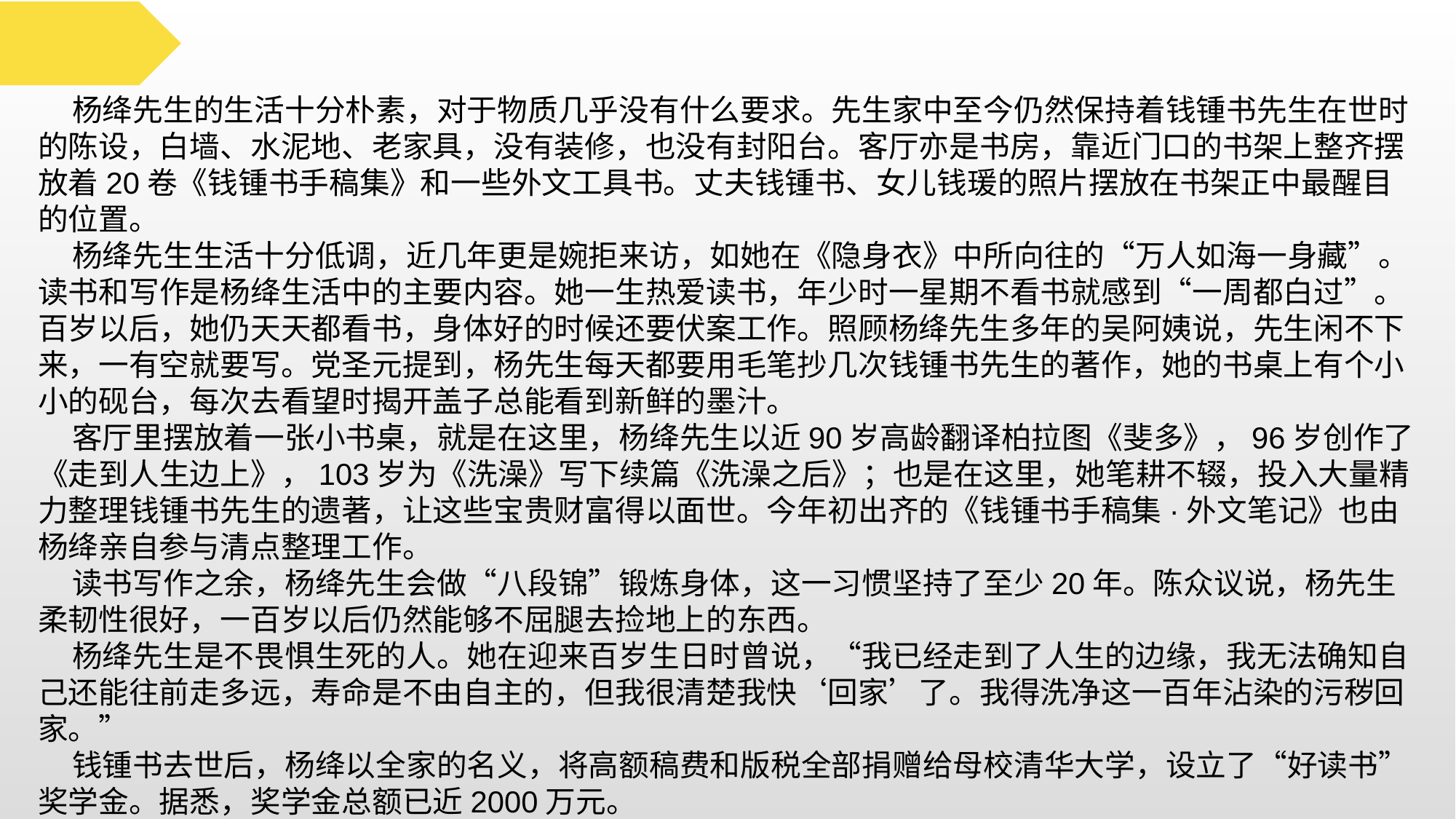

杨绛先生的生活十分朴素，对于物质几乎没有什么要求。先生家中至今仍然保持着钱锺书先生在世时的陈设，白墙、水泥地、老家具，没有装修，也没有封阳台。客厅亦是书房，靠近门口的书架上整齐摆放着20卷《钱锺书手稿集》和一些外文工具书。丈夫钱锺书、女儿钱瑗的照片摆放在书架正中最醒目的位置。
    杨绛先生生活十分低调，近几年更是婉拒来访，如她在《隐身衣》中所向往的“万人如海一身藏”。读书和写作是杨绛生活中的主要内容。她一生热爱读书，年少时一星期不看书就感到“一周都白过”。百岁以后，她仍天天都看书，身体好的时候还要伏案工作。照顾杨绛先生多年的吴阿姨说，先生闲不下来，一有空就要写。党圣元提到，杨先生每天都要用毛笔抄几次钱锺书先生的著作，她的书桌上有个小小的砚台，每次去看望时揭开盖子总能看到新鲜的墨汁。
    客厅里摆放着一张小书桌，就是在这里，杨绛先生以近90岁高龄翻译柏拉图《斐多》，96岁创作了《走到人生边上》，103岁为《洗澡》写下续篇《洗澡之后》；也是在这里，她笔耕不辍，投入大量精力整理钱锺书先生的遗著，让这些宝贵财富得以面世。今年初出齐的《钱锺书手稿集·外文笔记》也由杨绛亲自参与清点整理工作。
    读书写作之余，杨绛先生会做“八段锦”锻炼身体，这一习惯坚持了至少20年。陈众议说，杨先生柔韧性很好，一百岁以后仍然能够不屈腿去捡地上的东西。
    杨绛先生是不畏惧生死的人。她在迎来百岁生日时曾说，“我已经走到了人生的边缘，我无法确知自己还能往前走多远，寿命是不由自主的，但我很清楚我快‘回家’了。我得洗净这一百年沾染的污秽回家。”
    钱锺书去世后，杨绛以全家的名义，将高额稿费和版税全部捐赠给母校清华大学，设立了“好读书”奖学金。据悉，奖学金总额已近2000万元。